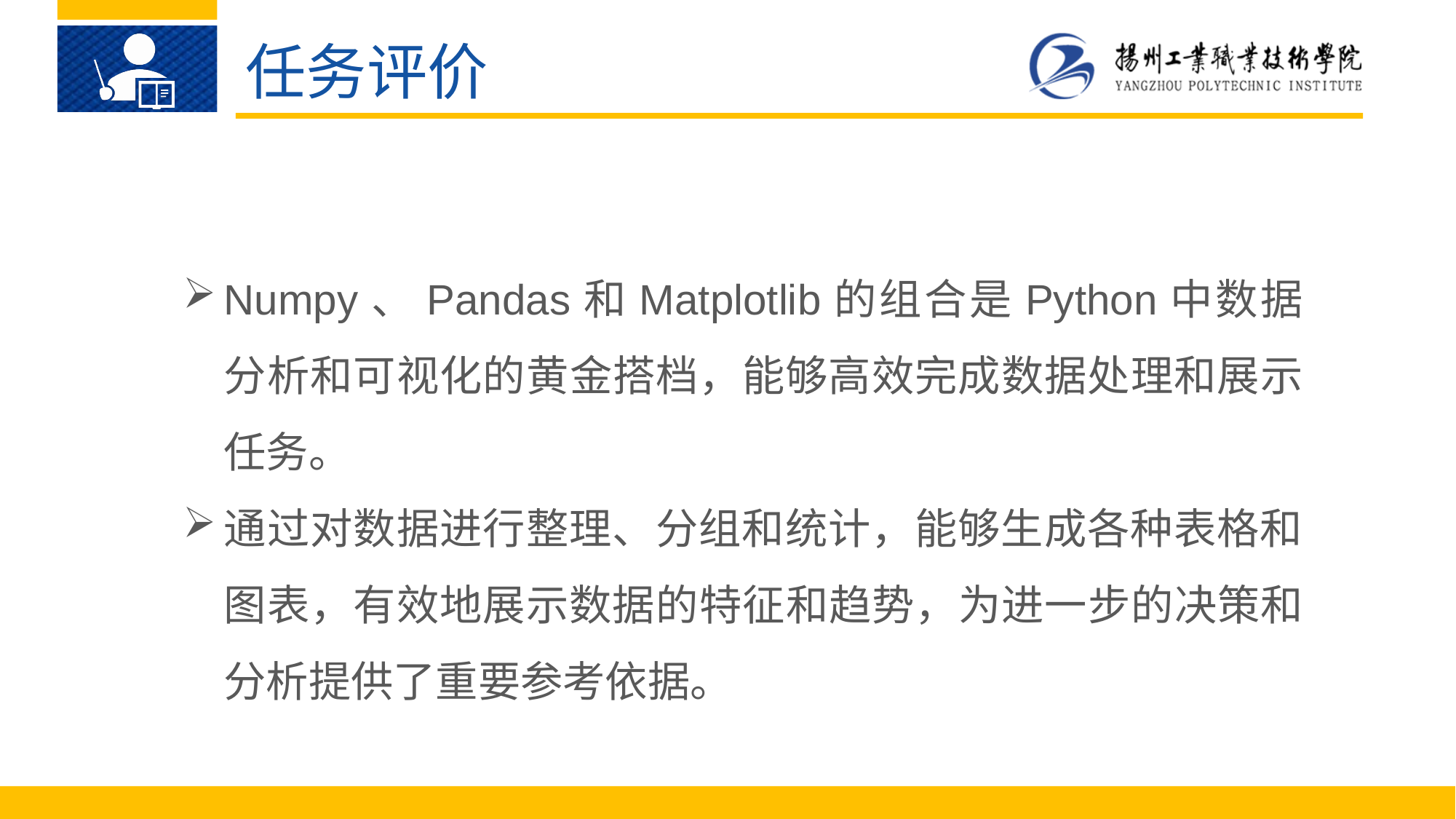

任务评价
Numpy、Pandas和Matplotlib的组合是Python中数据分析和可视化的黄金搭档，能够高效完成数据处理和展示任务。
通过对数据进行整理、分组和统计，能够生成各种表格和图表，有效地展示数据的特征和趋势，为进一步的决策和分析提供了重要参考依据。